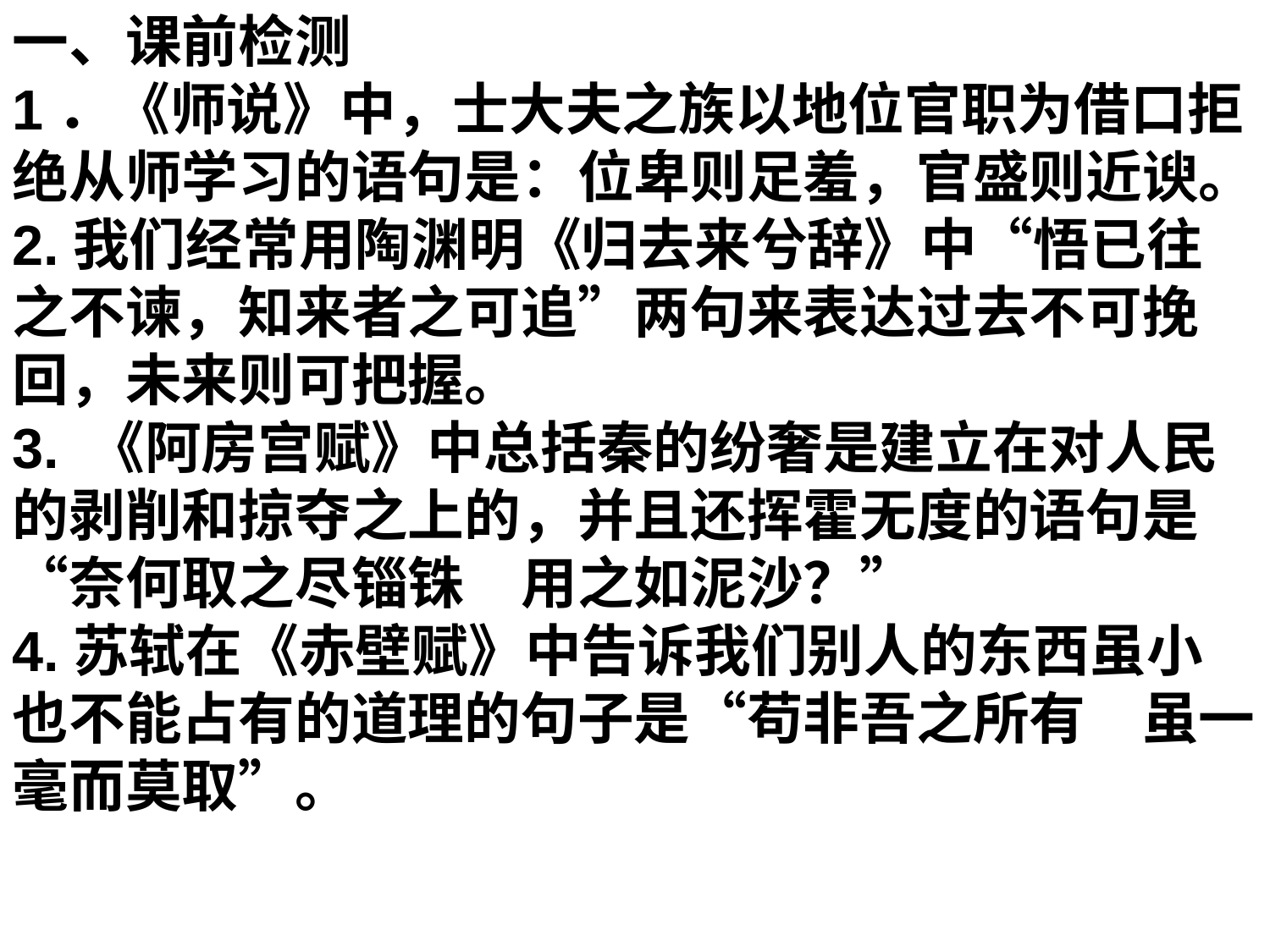

一、课前检测
1．《师说》中，士大夫之族以地位官职为借口拒绝从师学习的语句是：位卑则足羞，官盛则近谀。
2.我们经常用陶渊明《归去来兮辞》中“悟已往之不谏，知来者之可追”两句来表达过去不可挽回，未来则可把握。
3. 《阿房宫赋》中总括秦的纷奢是建立在对人民的剥削和掠夺之上的，并且还挥霍无度的语句是“奈何取之尽锱铢　用之如泥沙？”
4.苏轼在《赤壁赋》中告诉我们别人的东西虽小也不能占有的道理的句子是“苟非吾之所有　虽一毫而莫取”。